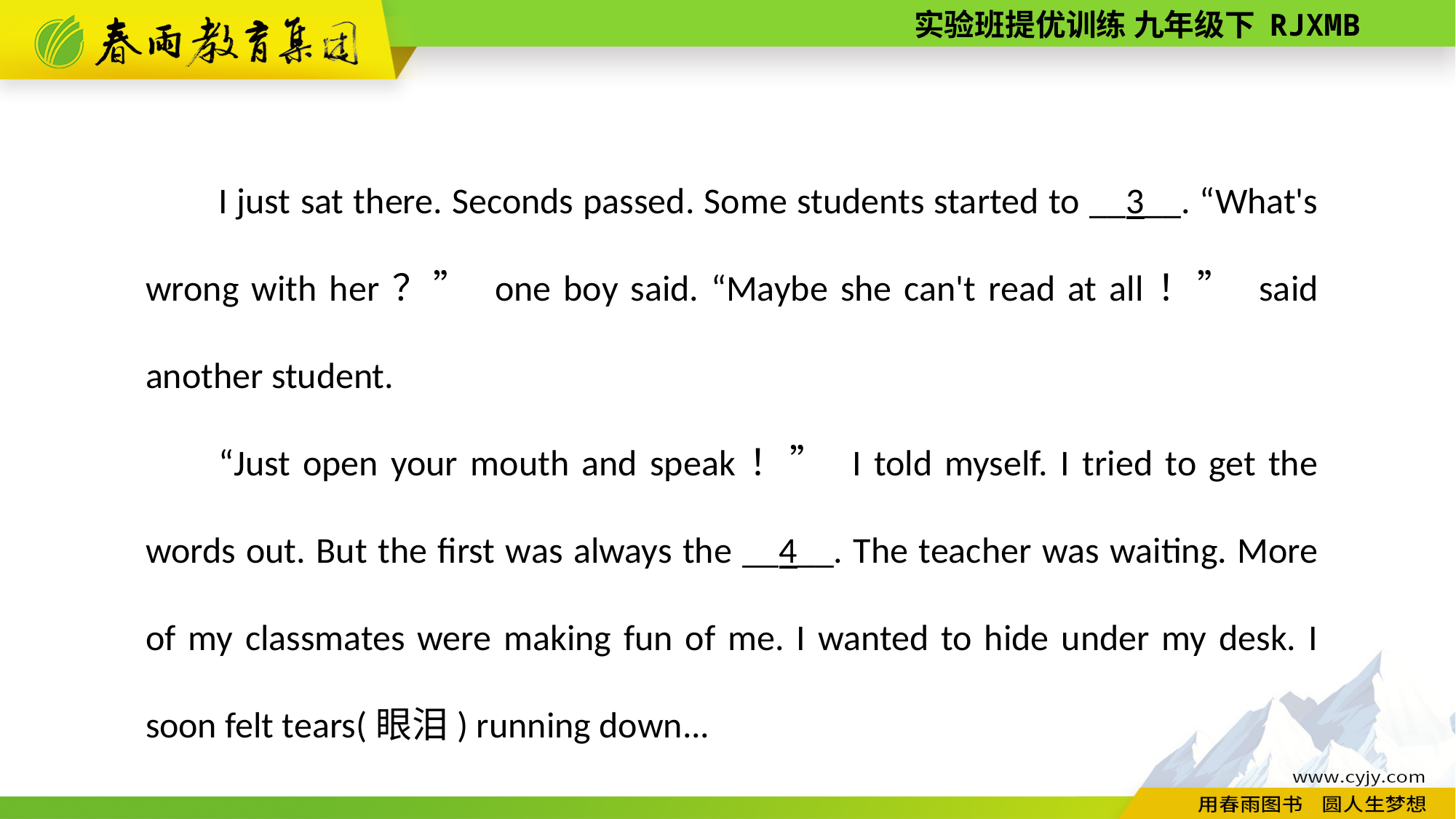

I just sat there. Seconds passed. Some students started to __3__. “What's wrong with her？” one boy said. “Maybe she can't read at all！” said another student.
“Just open your mouth and speak！” I told myself. I tried to get the words out. But the first was always the __4__. The teacher was waiting. More of my classmates were making fun of me. I wanted to hide under my desk. I soon felt tears(眼泪) running down...